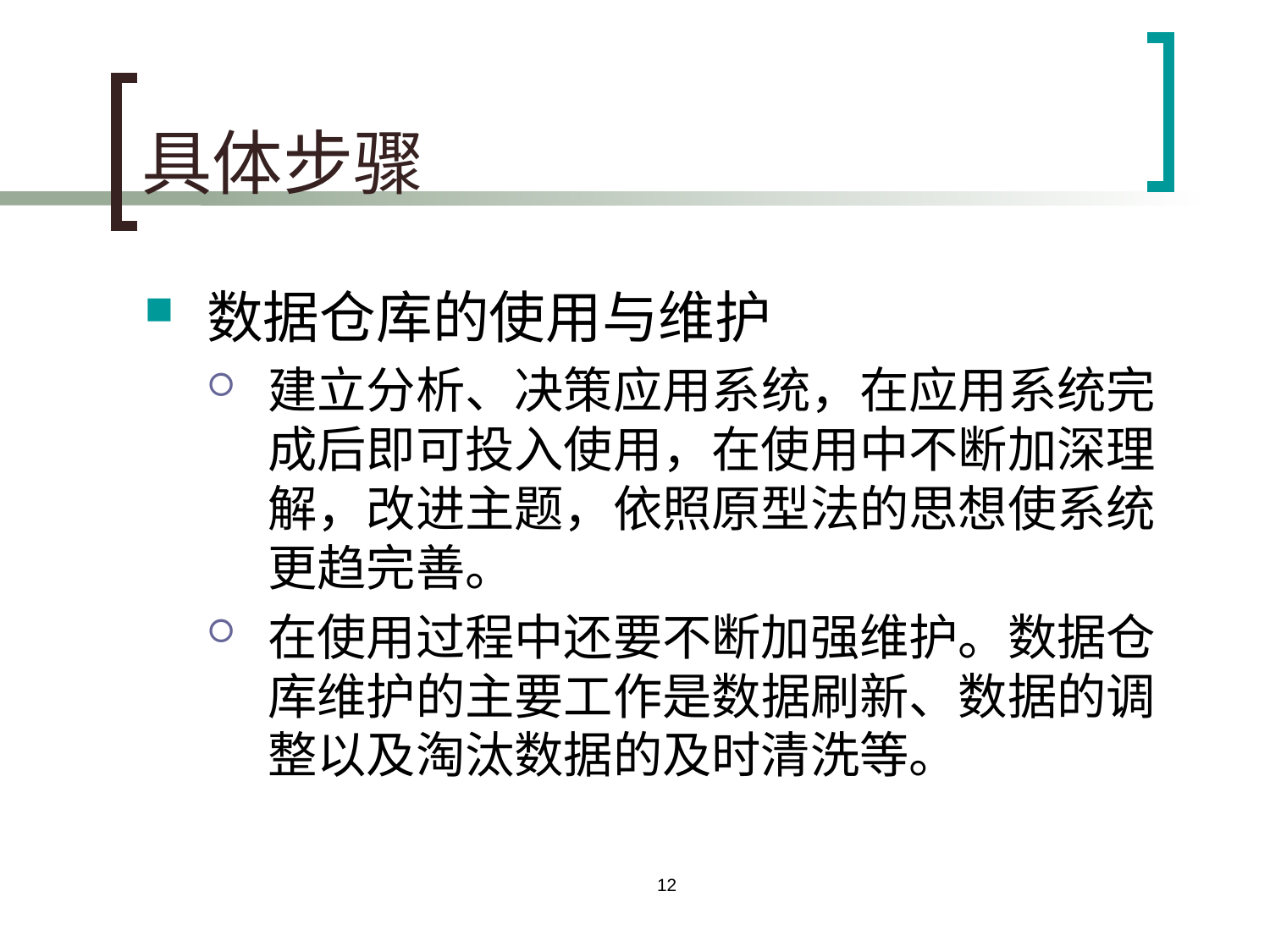

# 具体步骤
数据仓库的使用与维护
建立分析、决策应用系统，在应用系统完成后即可投入使用，在使用中不断加深理解，改进主题，依照原型法的思想使系统更趋完善。
在使用过程中还要不断加强维护。数据仓库维护的主要工作是数据刷新、数据的调整以及淘汰数据的及时清洗等。

12